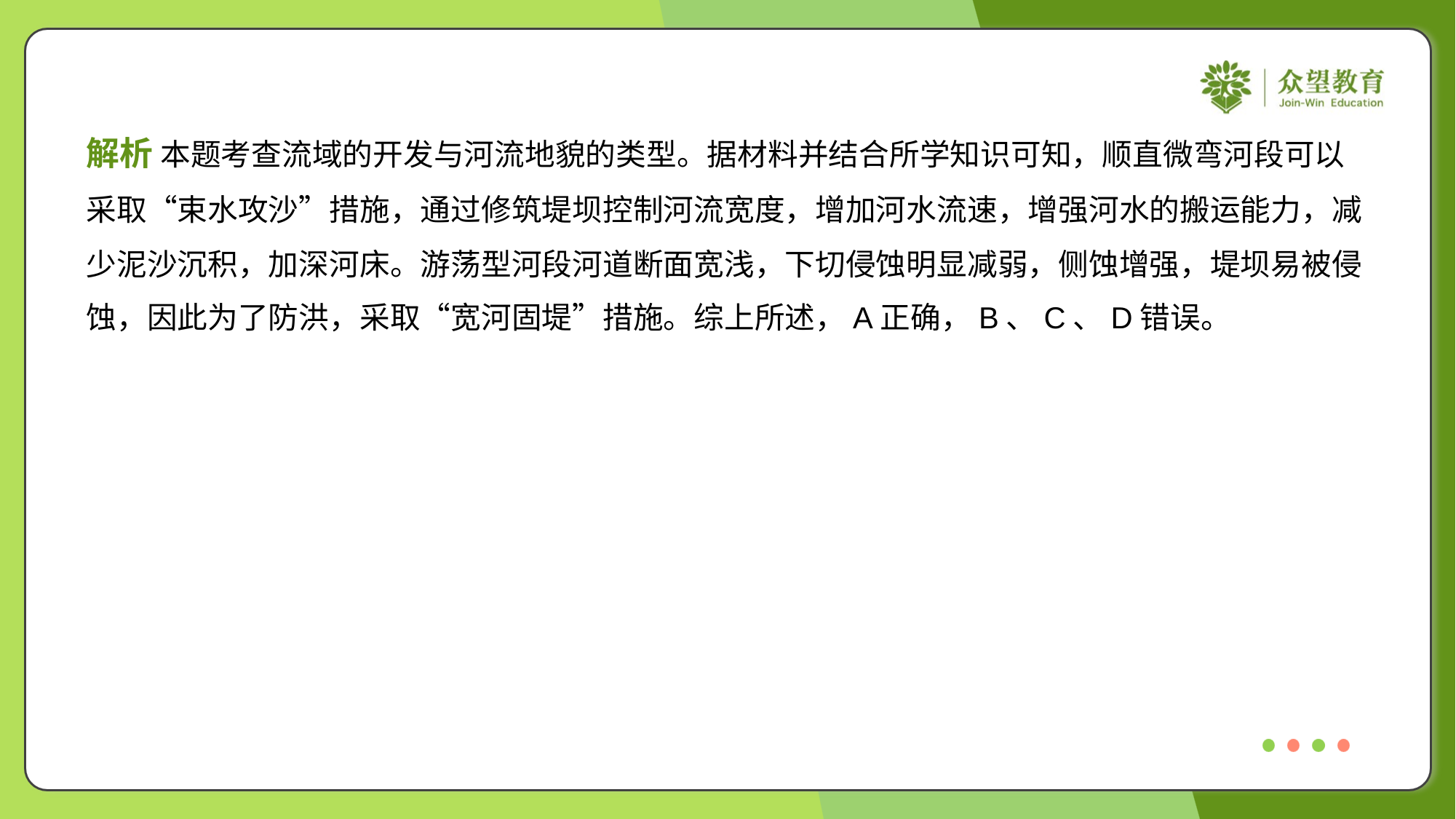

解析 本题考查流域的开发与河流地貌的类型。据材料并结合所学知识可知，顺直微弯河段可以
采取“束水攻沙”措施，通过修筑堤坝控制河流宽度，增加河水流速，增强河水的搬运能力，减
少泥沙沉积，加深河床。游荡型河段河道断面宽浅，下切侵蚀明显减弱，侧蚀增强，堤坝易被侵
蚀，因此为了防洪，采取“宽河固堤”措施。综上所述，A正确，B、C、D错误。